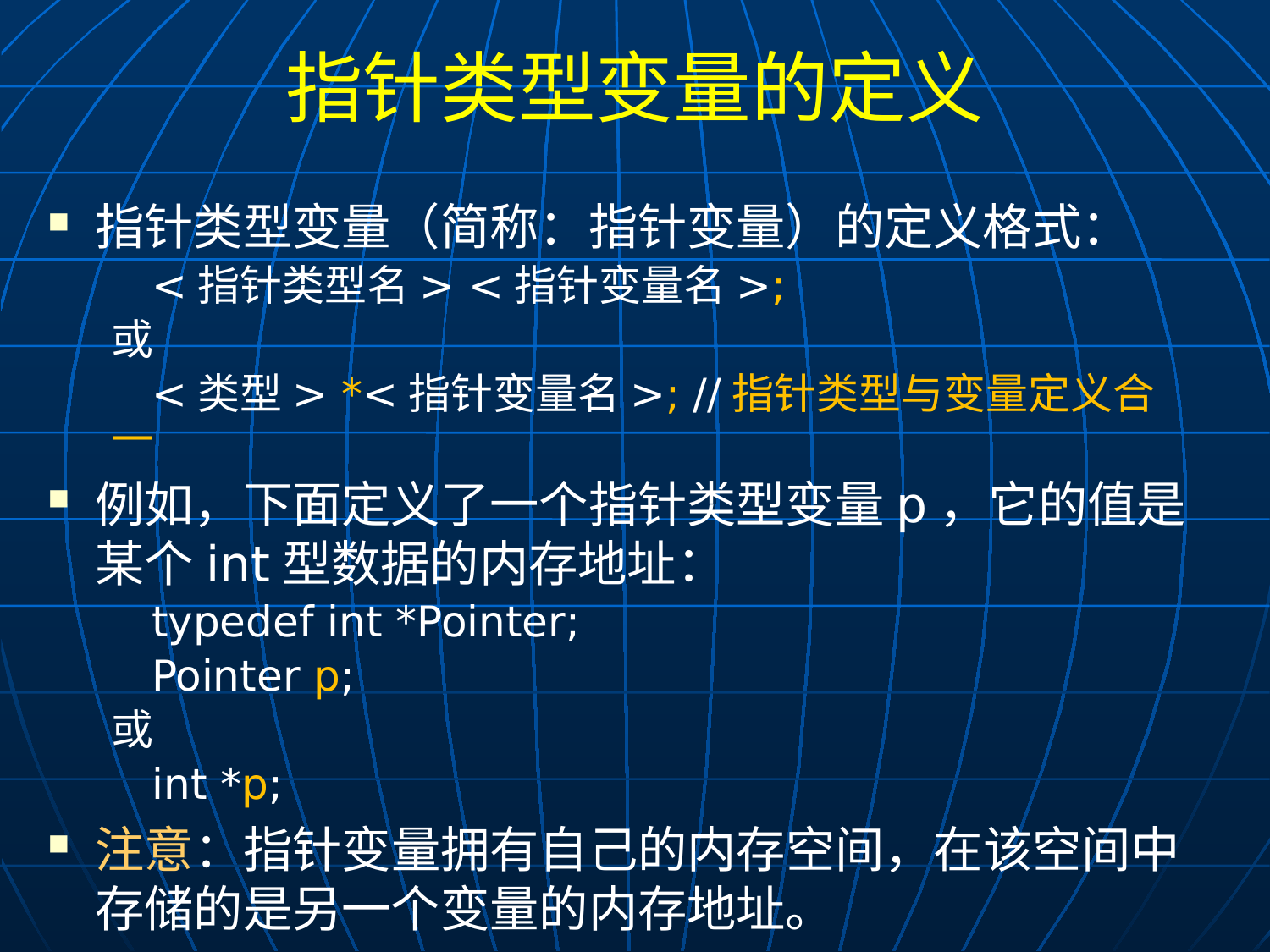

# 指针类型变量的定义
指针类型变量（简称：指针变量）的定义格式：
   <指针类型名> <指针变量名>;
或
   <类型> *<指针变量名>; //指针类型与变量定义合一
例如，下面定义了一个指针类型变量p，它的值是某个int型数据的内存地址：
   typedef int *Pointer;
   Pointer p;
或
   int *p;
注意：指针变量拥有自己的内存空间，在该空间中存储的是另一个变量的内存地址。